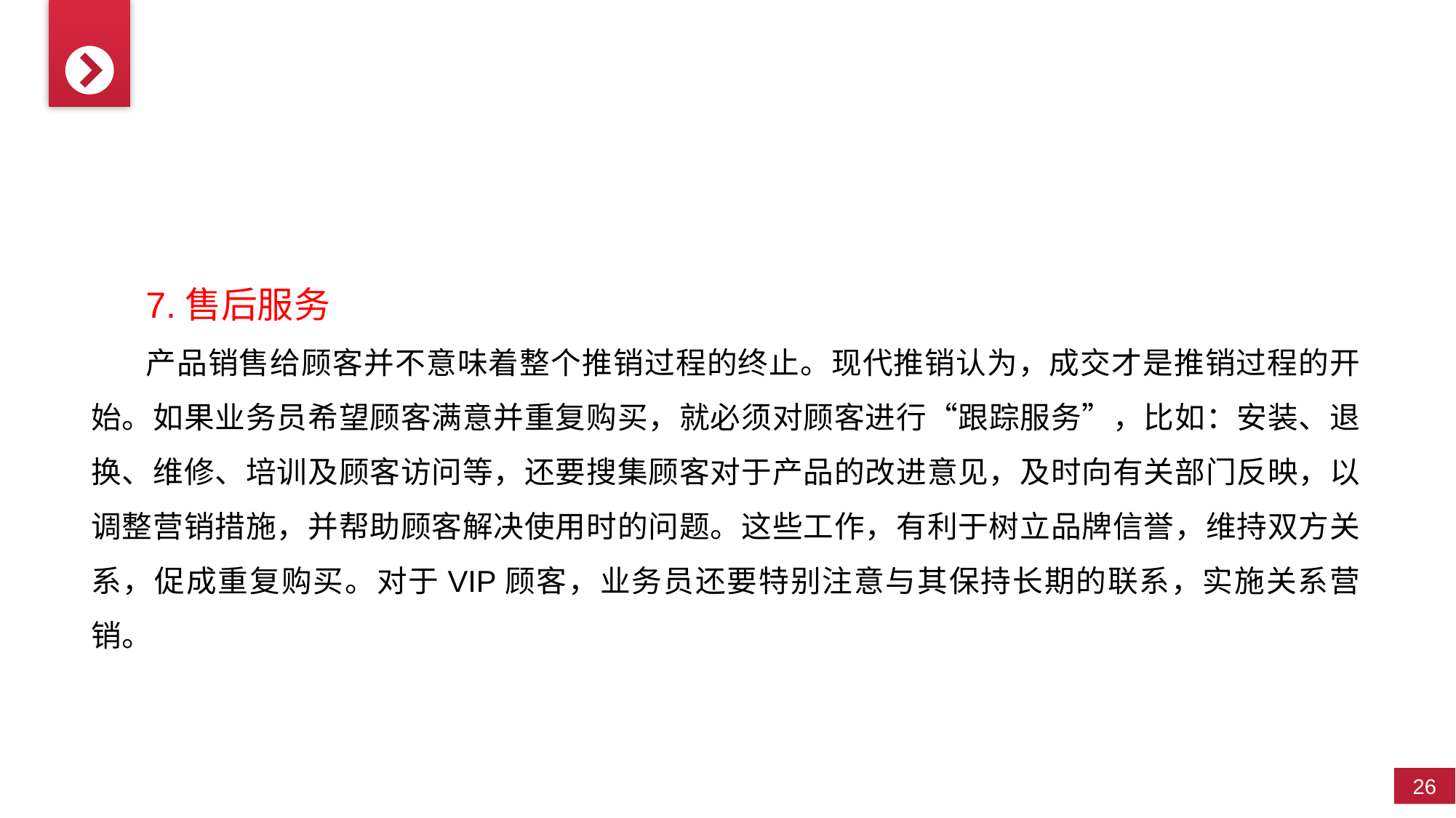

7.售后服务
产品销售给顾客并不意味着整个推销过程的终止。现代推销认为，成交才是推销过程的开始。如果业务员希望顾客满意并重复购买，就必须对顾客进行“跟踪服务”，比如：安装、退换、维修、培训及顾客访问等，还要搜集顾客对于产品的改进意见，及时向有关部门反映，以调整营销措施，并帮助顾客解决使用时的问题。这些工作，有利于树立品牌信誉，维持双方关系，促成重复购买。对于VIP顾客，业务员还要特别注意与其保持长期的联系，实施关系营销。